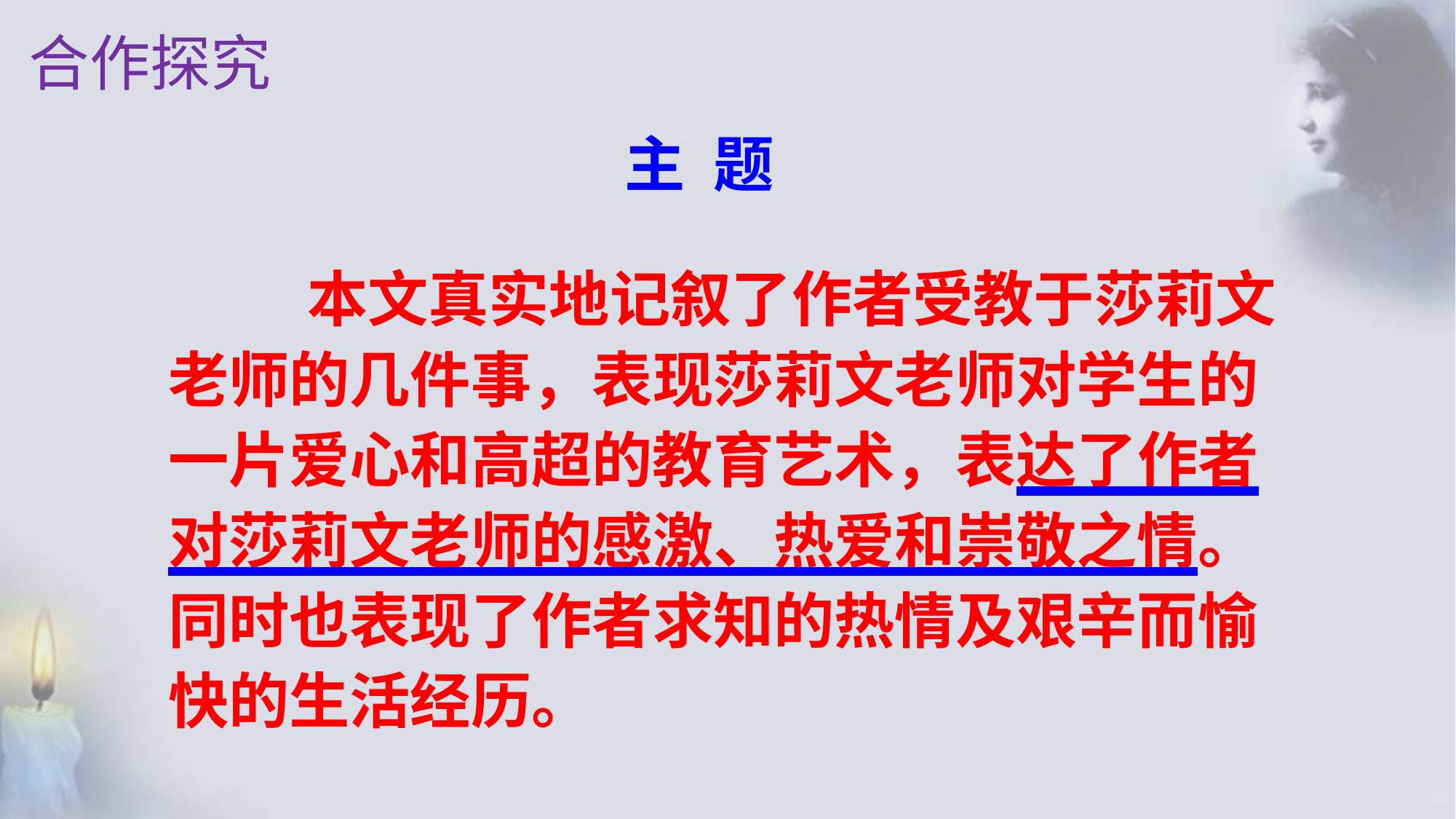

合作探究
主  题
         本文真实地记叙了作者受教于莎莉文老师的几件事，表现莎莉文老师对学生的一片爱心和高超的教育艺术，表达了作者对莎莉文老师的感激、热爱和崇敬之情。同时也表现了作者求知的热情及艰辛而愉快的生活经历。